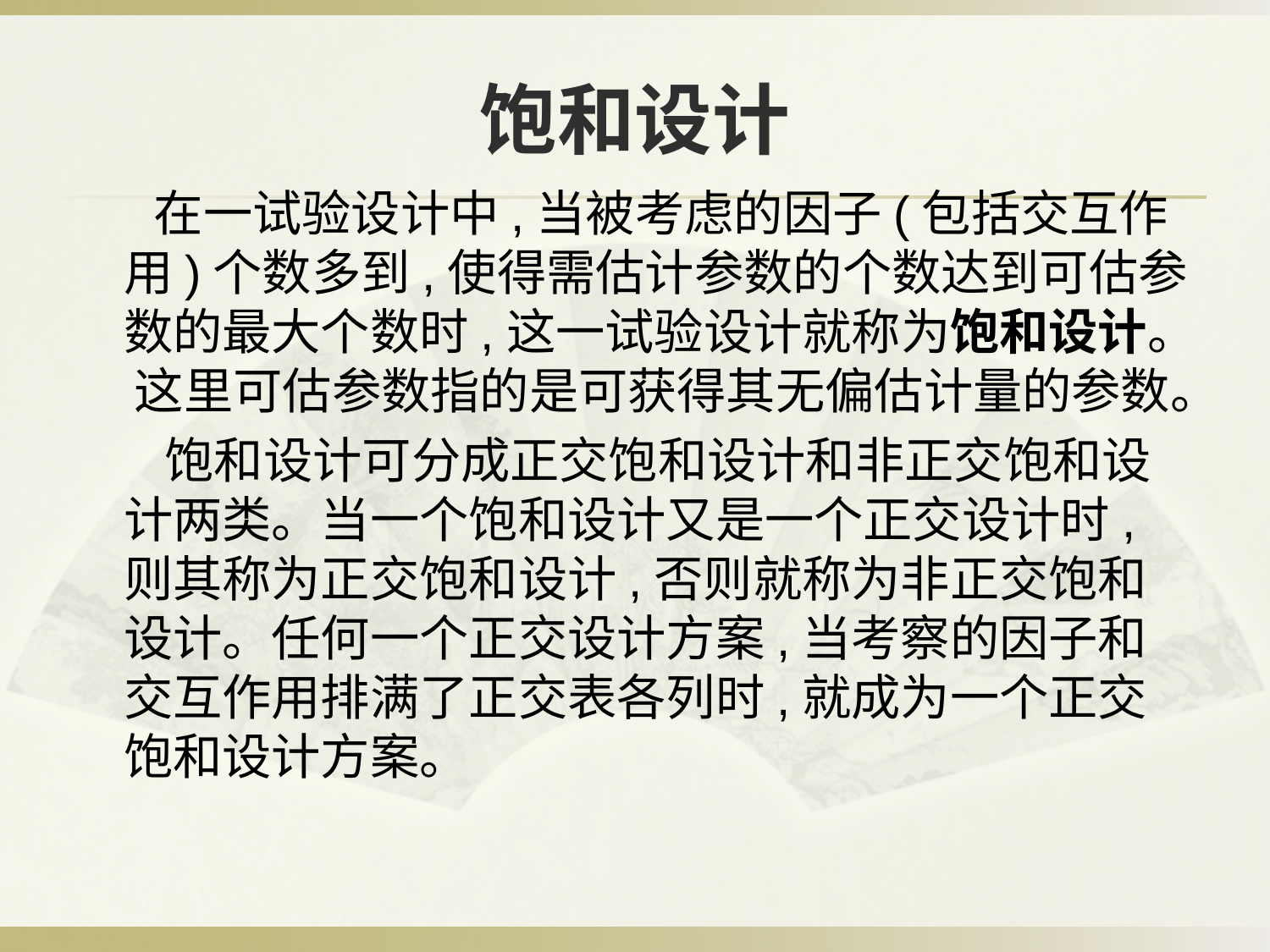

# 饱和设计
      在一试验设计中,当被考虑的因子(包括交互作用)个数多到,使得需估计参数的个数达到可估参数的最大个数时,这一试验设计就称为饱和设计。 这里可估参数指的是可获得其无偏估计量的参数。
       饱和设计可分成正交饱和设计和非正交饱和设计两类。当一个饱和设计又是一个正交设计时,则其称为正交饱和设计,否则就称为非正交饱和设计。任何一个正交设计方案,当考察的因子和交互作用排满了正交表各列时,就成为一个正交饱和设计方案。